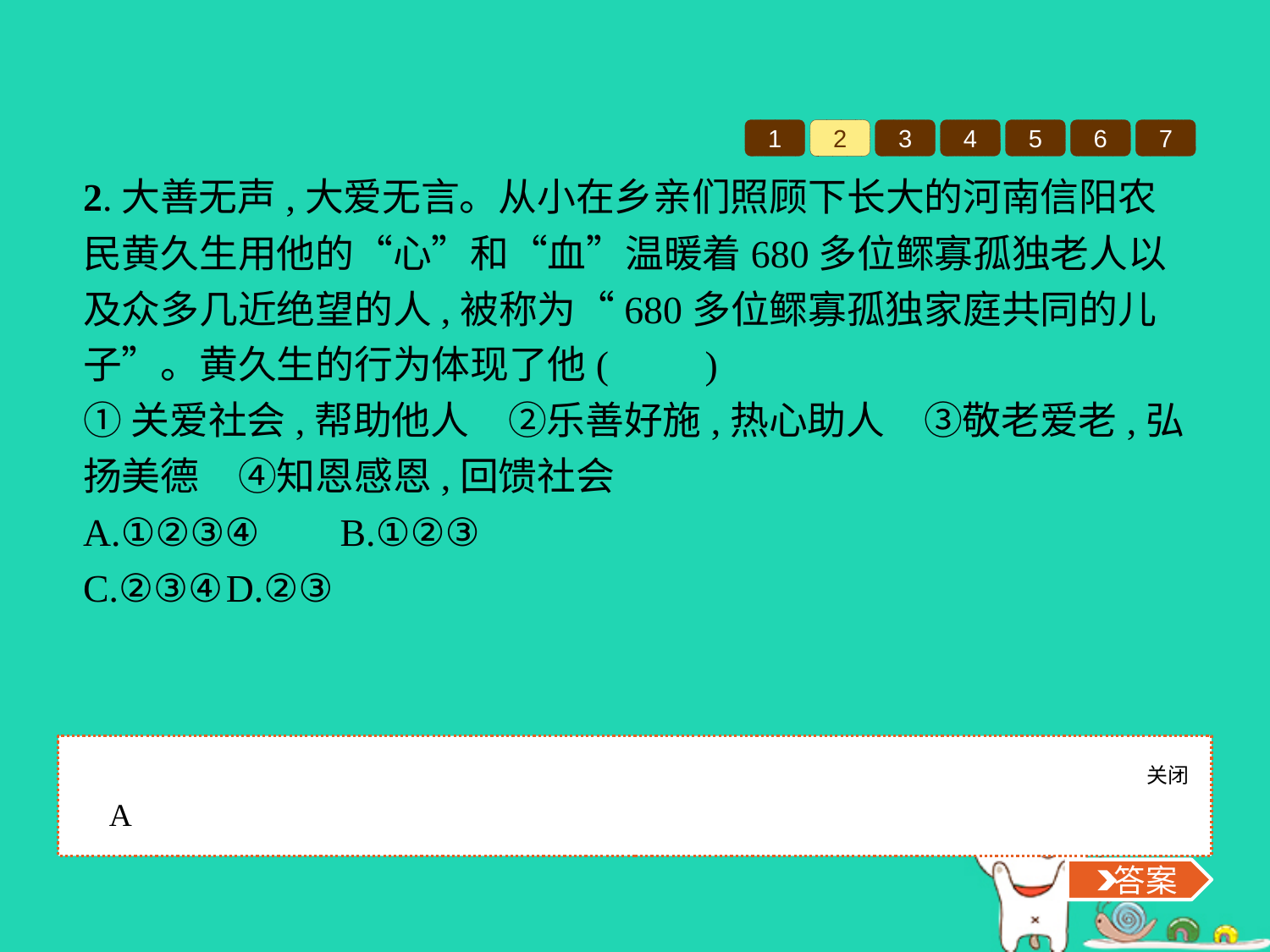

1
2
3
4
5
6
7
2.大善无声,大爱无言。从小在乡亲们照顾下长大的河南信阳农民黄久生用他的“心”和“血”温暖着680多位鳏寡孤独老人以及众多几近绝望的人,被称为“680多位鳏寡孤独家庭共同的儿子”。黄久生的行为体现了他(　　)
①关爱社会,帮助他人　②乐善好施,热心助人　③敬老爱老,弘扬美德　④知恩感恩,回馈社会
A.①②③④	B.①②③
C.②③④	D.②③

关闭
  答案

A
  答案